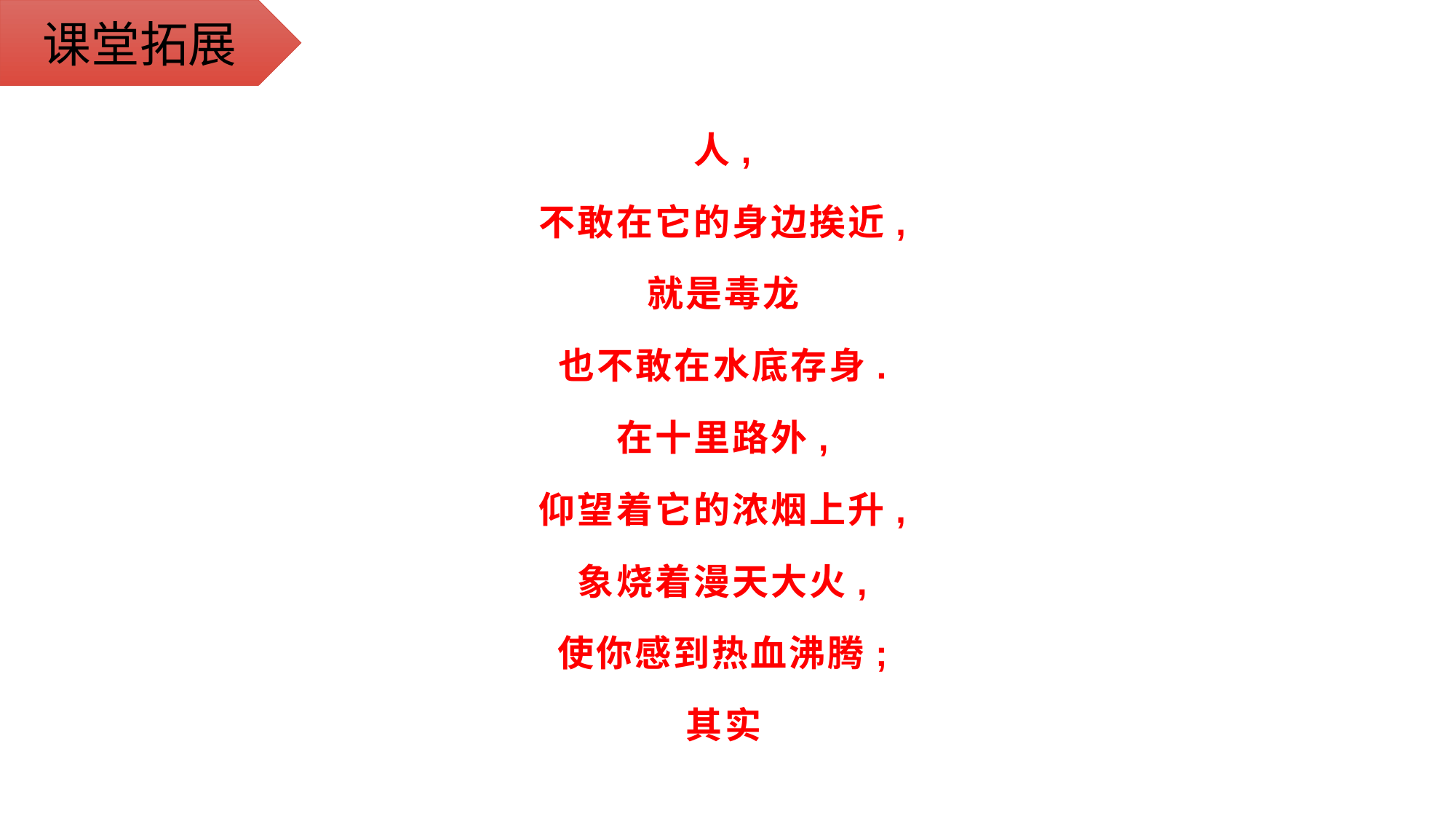

课堂拓展
人,
不敢在它的身边挨近,
就是毒龙
也不敢在水底存身.
在十里路外,
仰望着它的浓烟上升,
象烧着漫天大火,
使你感到热血沸腾;
其实